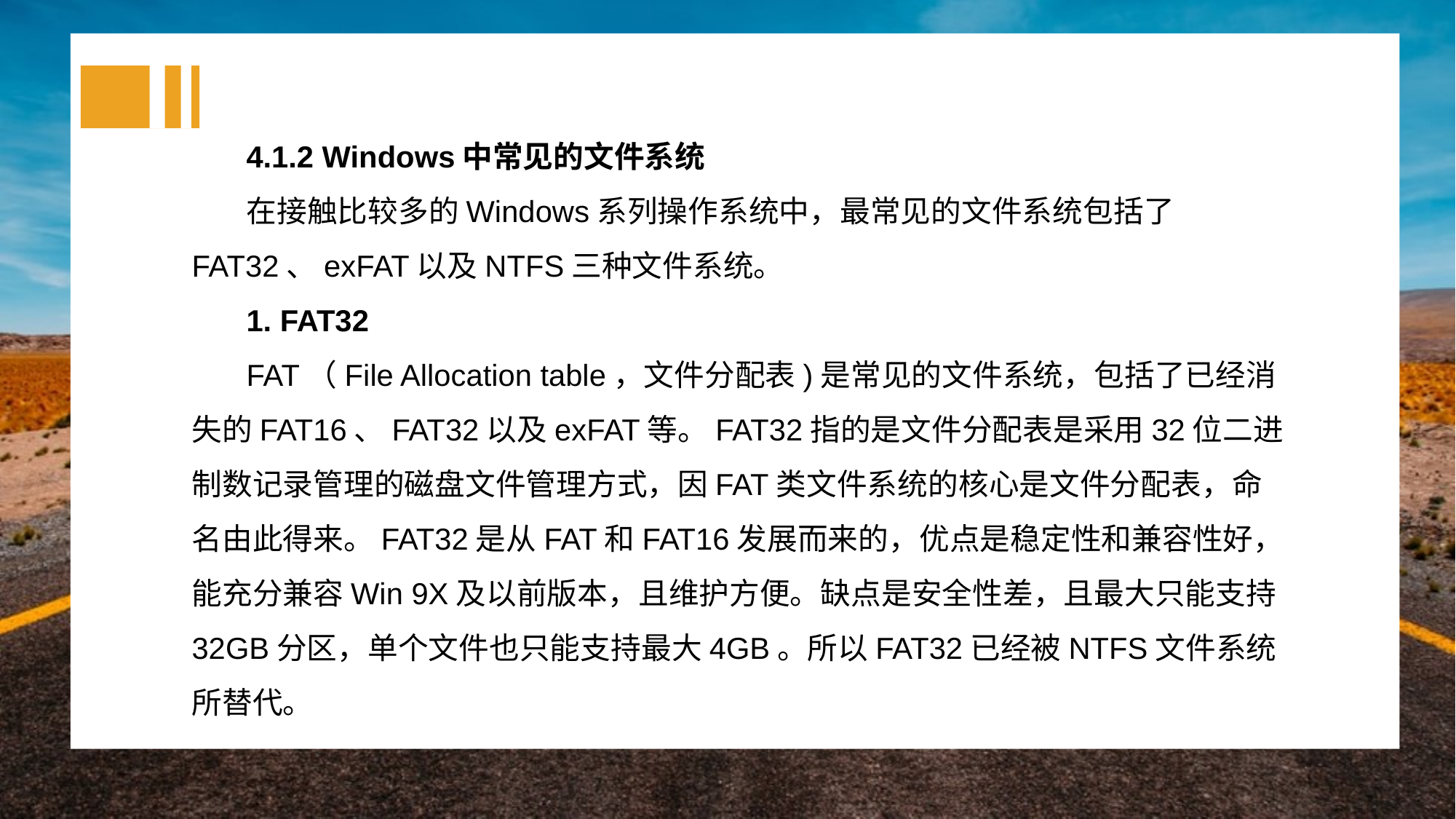

4.1.2 Windows中常见的文件系统
在接触比较多的Windows系列操作系统中，最常见的文件系统包括了FAT32、exFAT以及NTFS三种文件系统。
1. FAT32
FAT（File Allocation table，文件分配表)是常见的文件系统，包括了已经消失的FAT16、FAT32以及exFAT等。FAT32指的是文件分配表是采用32位二进制数记录管理的磁盘文件管理方式，因FAT类文件系统的核心是文件分配表，命名由此得来。FAT32是从FAT和FAT16发展而来的，优点是稳定性和兼容性好，能充分兼容Win 9X及以前版本，且维护方便。缺点是安全性差，且最大只能支持32GB分区，单个文件也只能支持最大4GB。所以FAT32已经被NTFS文件系统所替代。